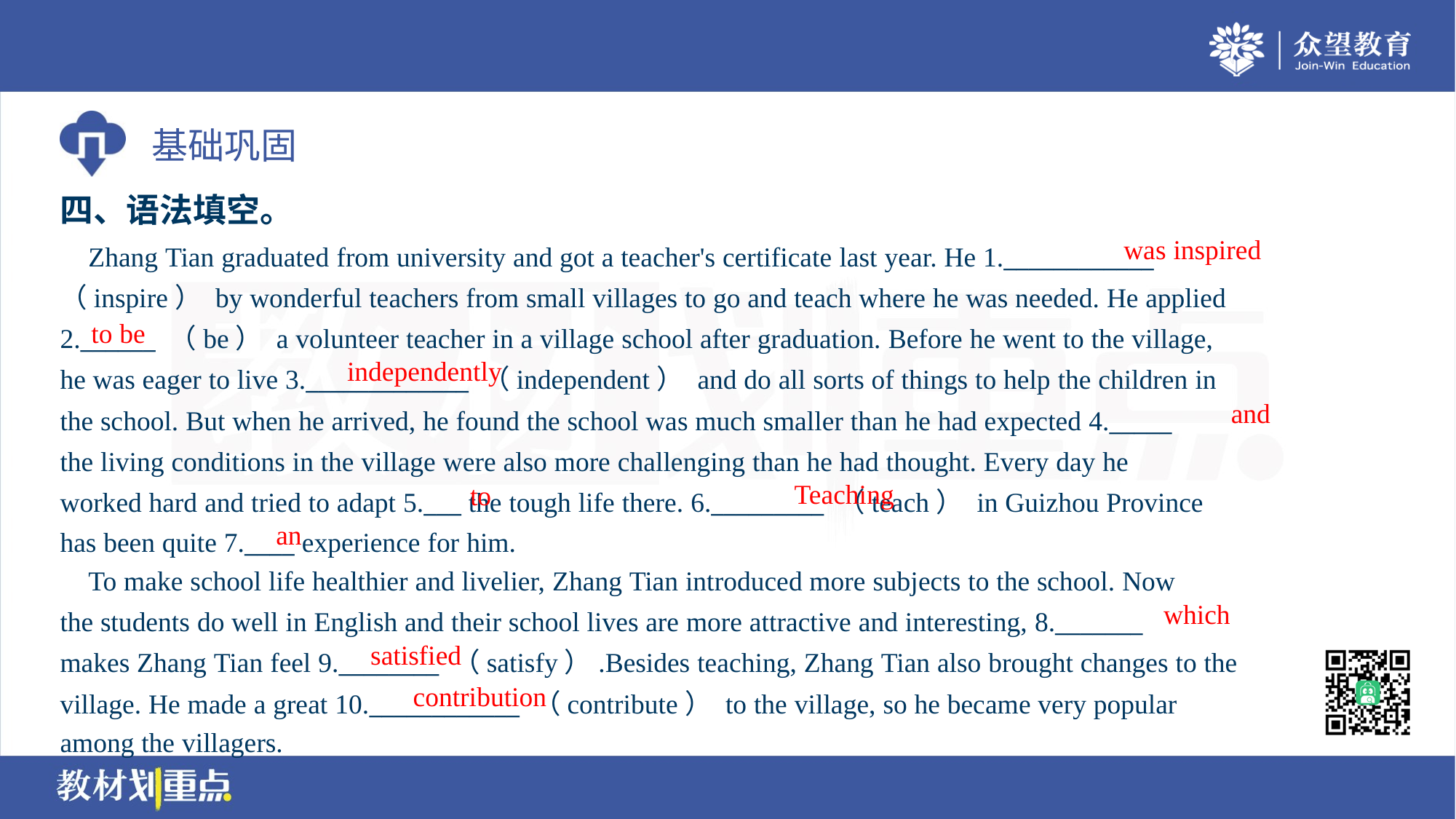

四、语法填空。
was inspired
    Zhang Tian graduated from university and got a teacher's certificate last year. He 1.____________
（inspire） by wonderful teachers from small villages to go and teach where he was needed. He applied
2.______ （be） a volunteer teacher in a village school after graduation. Before he went to the village,
he was eager to live 3._____________ （independent） and do all sorts of things to help the children in
the school. But when he arrived, he found the school was much smaller than he had expected 4._____
the living conditions in the village were also more challenging than he had thought. Every day he
worked hard and tried to adapt 5.___ the tough life there. 6._________ （teach） in Guizhou Province
has been quite 7.____ experience for him.
to be
independently
and
Teaching
to
an
    To make school life healthier and livelier, Zhang Tian introduced more subjects to the school. Now
the students do well in English and their school lives are more attractive and interesting, 8._______
makes Zhang Tian feel 9.________ （satisfy）.Besides teaching, Zhang Tian also brought changes to the
village. He made a great 10.____________ （contribute） to the village, so he became very popular
among the villagers.
which
satisfied
contribution